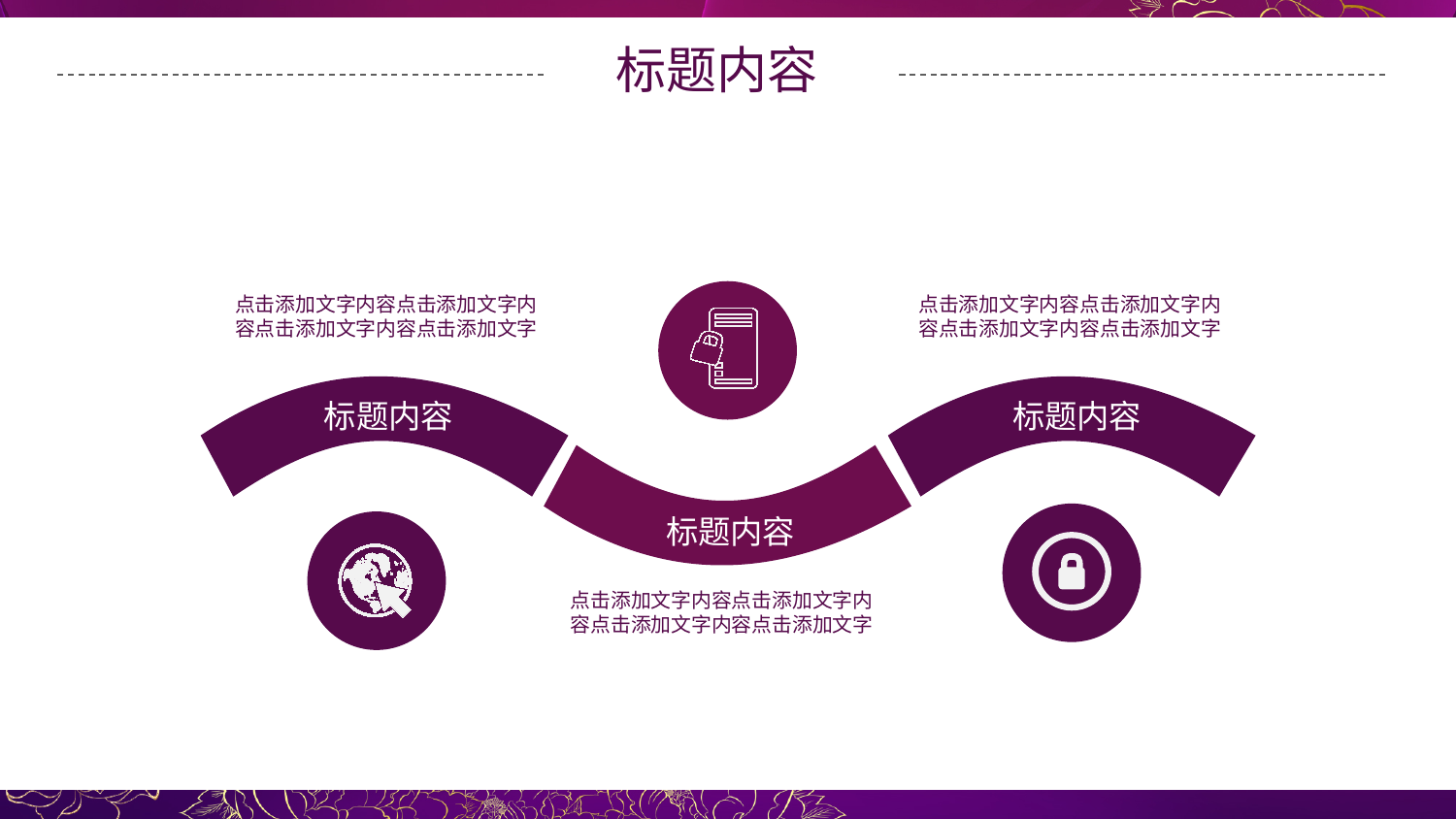

标题内容

点击添加文字内容点击添加文字内容点击添加文字内容点击添加文字
点击添加文字内容点击添加文字内容点击添加文字内容点击添加文字

标题内容
标题内容

标题内容

点击添加文字内容点击添加文字内容点击添加文字内容点击添加文字